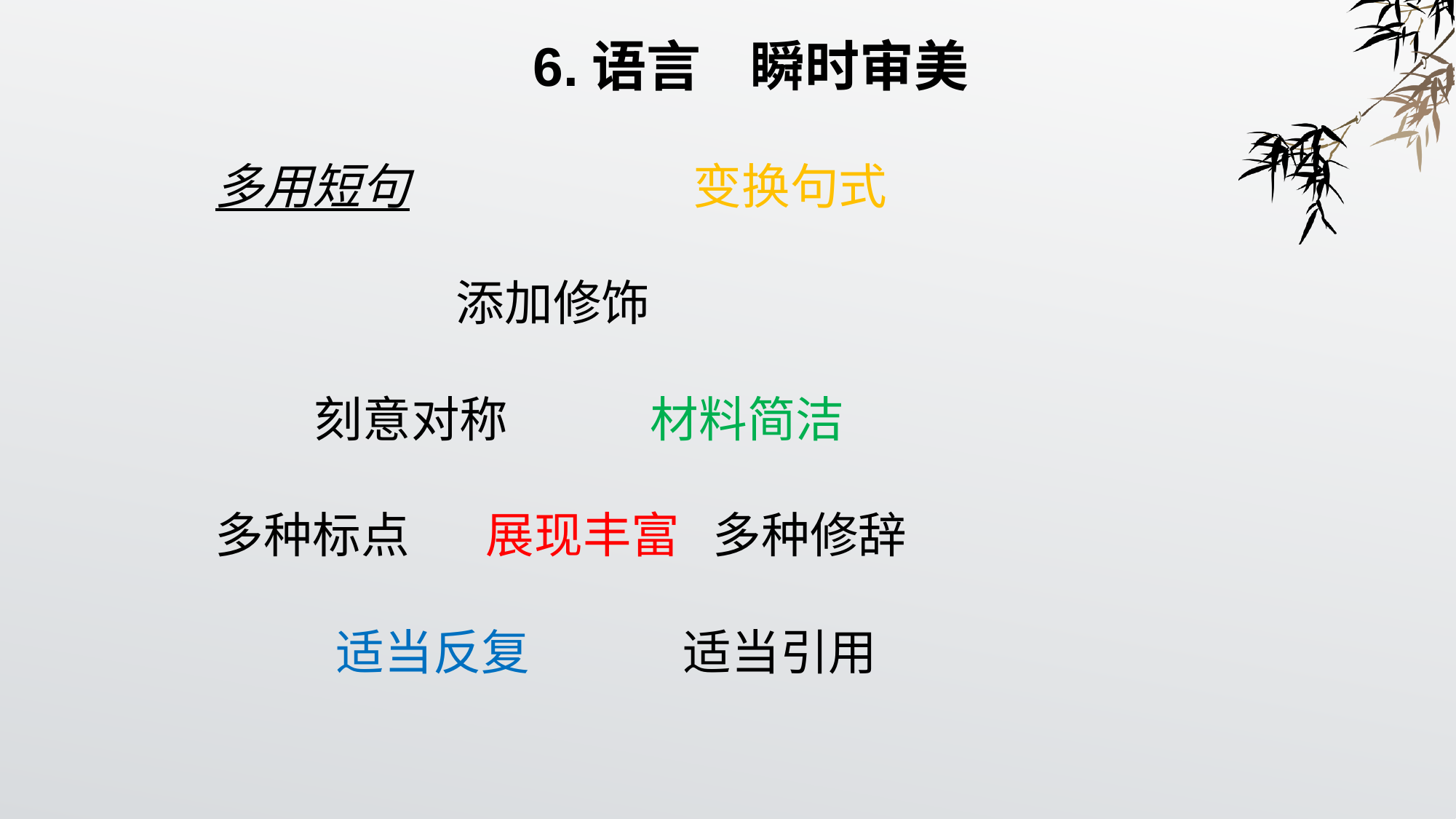

6.语言    瞬时审美
多用短句                          变换句式
                     添加修饰
        刻意对称             材料简洁
多种标点       展现丰富   多种修辞
          适当反复              适当引用

127